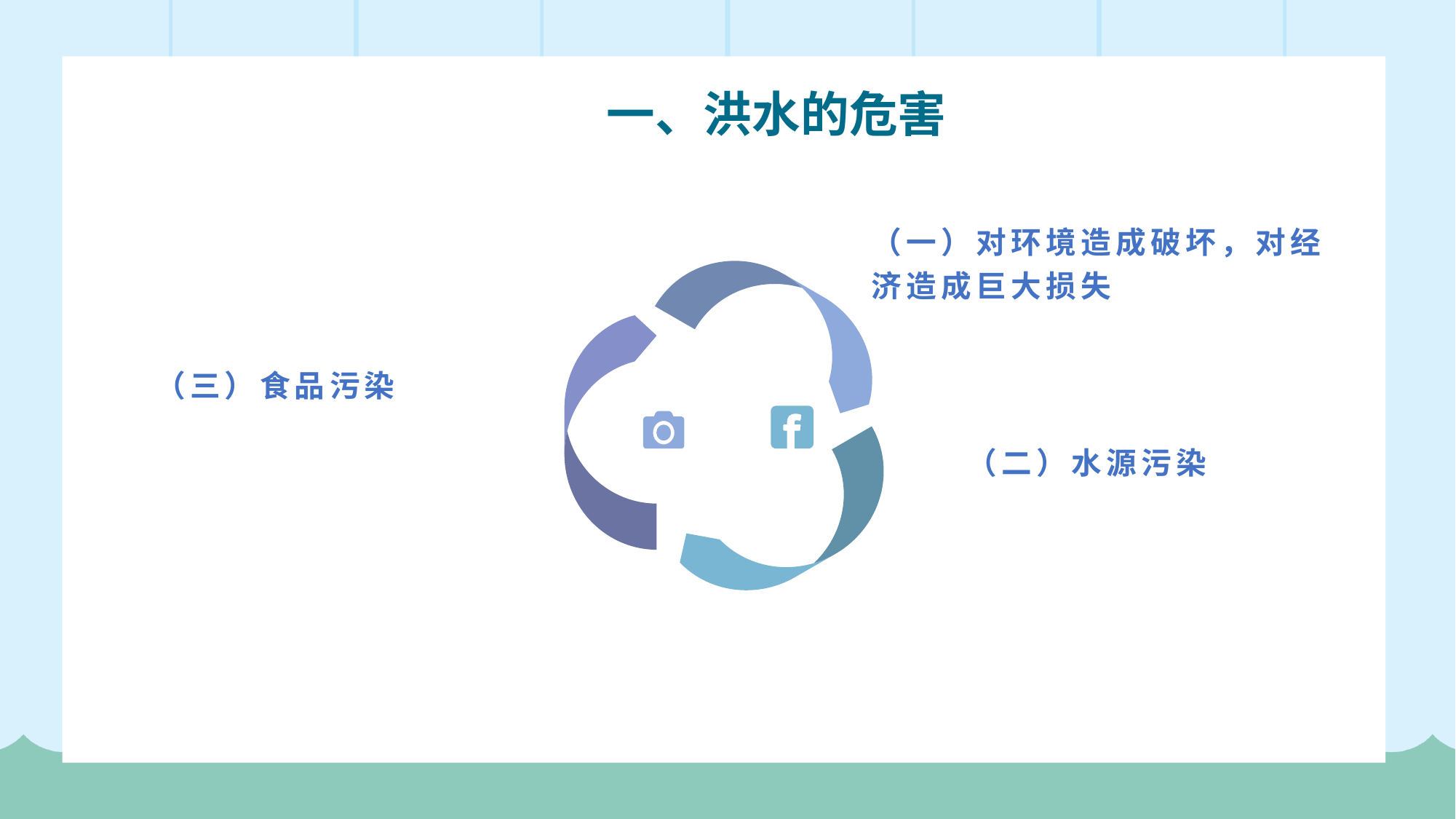

一、洪水的危害
（一）对环境造成破坏，对经济造成巨大损失

（三）食品污染

（二）水源污染